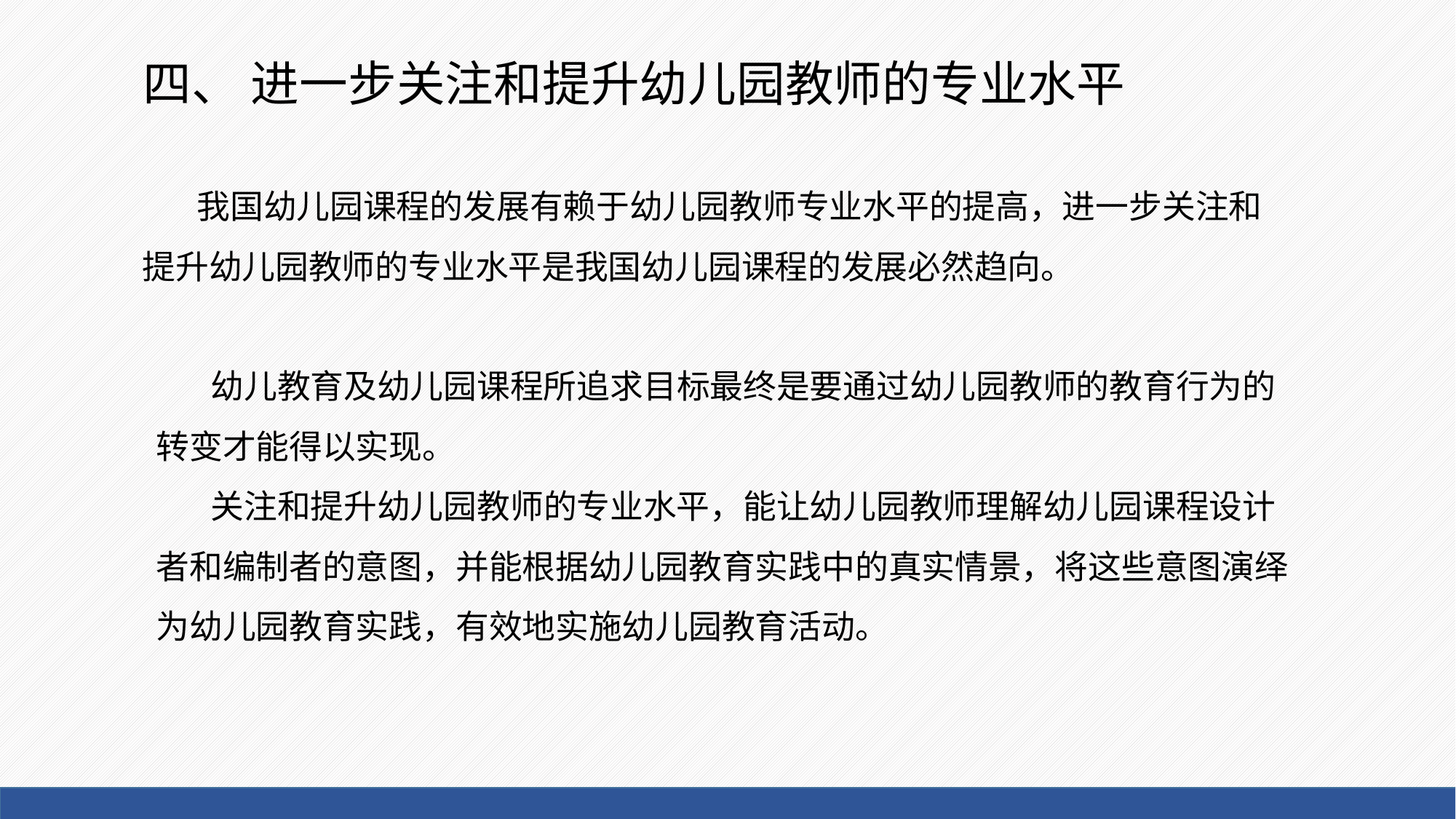

# 四、 进一步关注和提升幼儿园教师的专业水平
我国幼儿园课程的发展有赖于幼儿园教师专业水平的提高，进一步关注和提升幼儿园教师的专业水平是我国幼儿园课程的发展必然趋向。
幼儿教育及幼儿园课程所追求目标最终是要通过幼儿园教师的教育行为的转变才能得以实现。
关注和提升幼儿园教师的专业水平，能让幼儿园教师理解幼儿园课程设计者和编制者的意图，并能根据幼儿园教育实践中的真实情景，将这些意图演绎为幼儿园教育实践，有效地实施幼儿园教育活动。